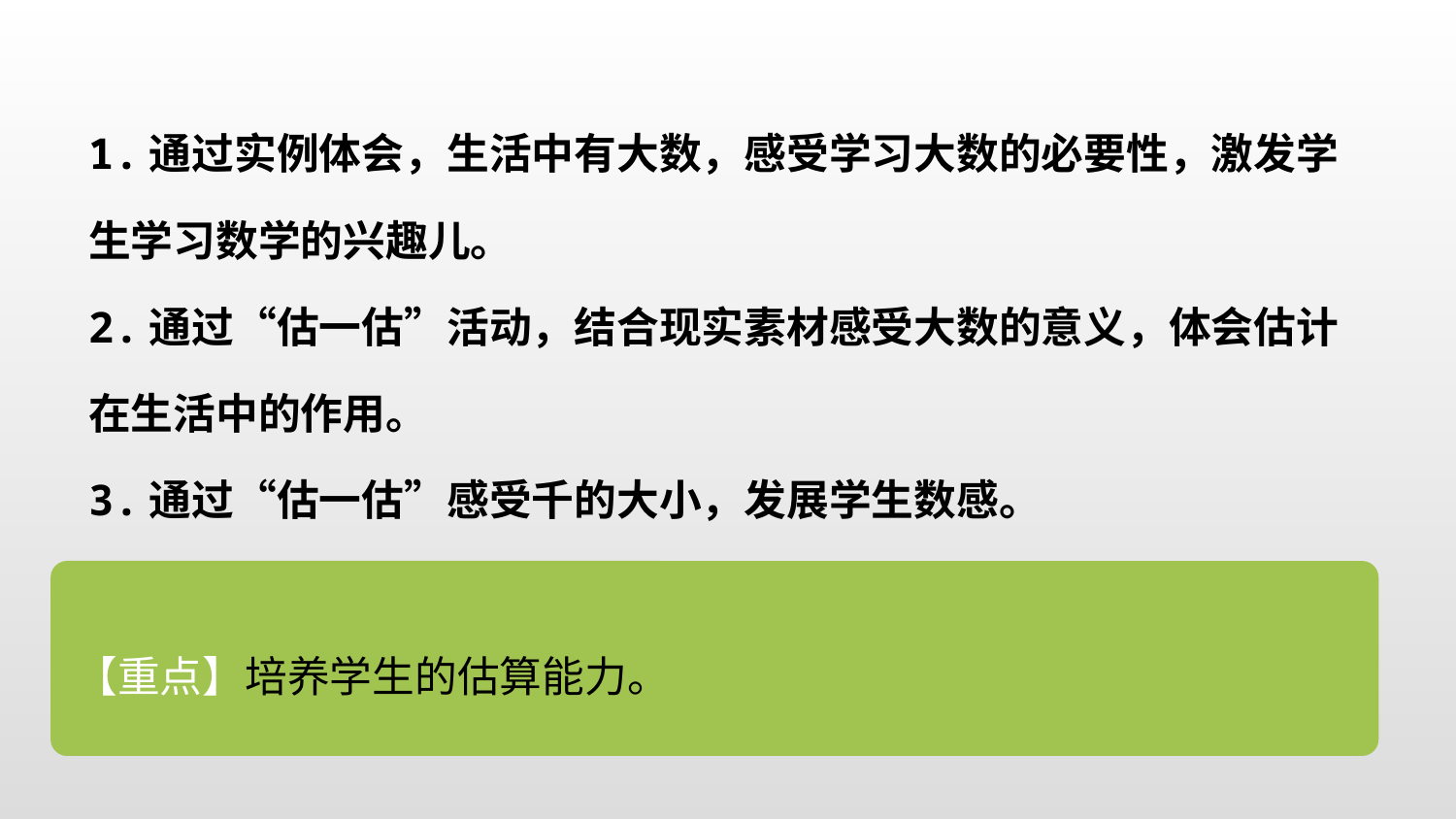

1.通过实例体会，生活中有大数，感受学习大数的必要性，激发学生学习数学的兴趣儿。
2.通过“估一估”活动，结合现实素材感受大数的意义，体会估计在生活中的作用。
3.通过“估一估”感受千的大小，发展学生数感。

【重点】培养学生的估算能力。